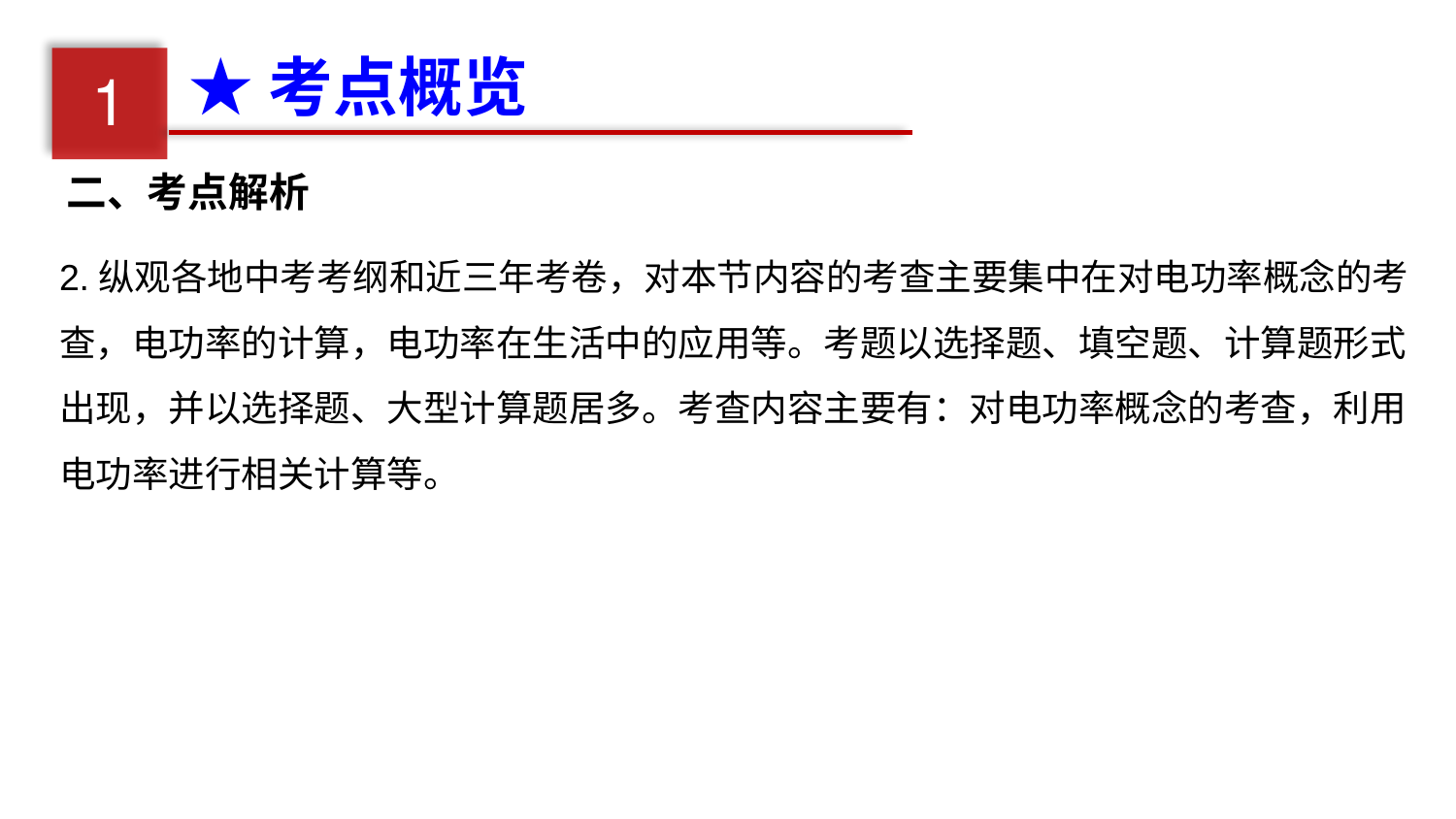

★考点概览

1
二、考点解析
2.纵观各地中考考纲和近三年考卷，对本节内容的考查主要集中在对电功率概念的考查，电功率的计算，电功率在生活中的应用等。考题以选择题、填空题、计算题形式出现，并以选择题、大型计算题居多。考查内容主要有：对电功率概念的考查，利用电功率进行相关计算等。